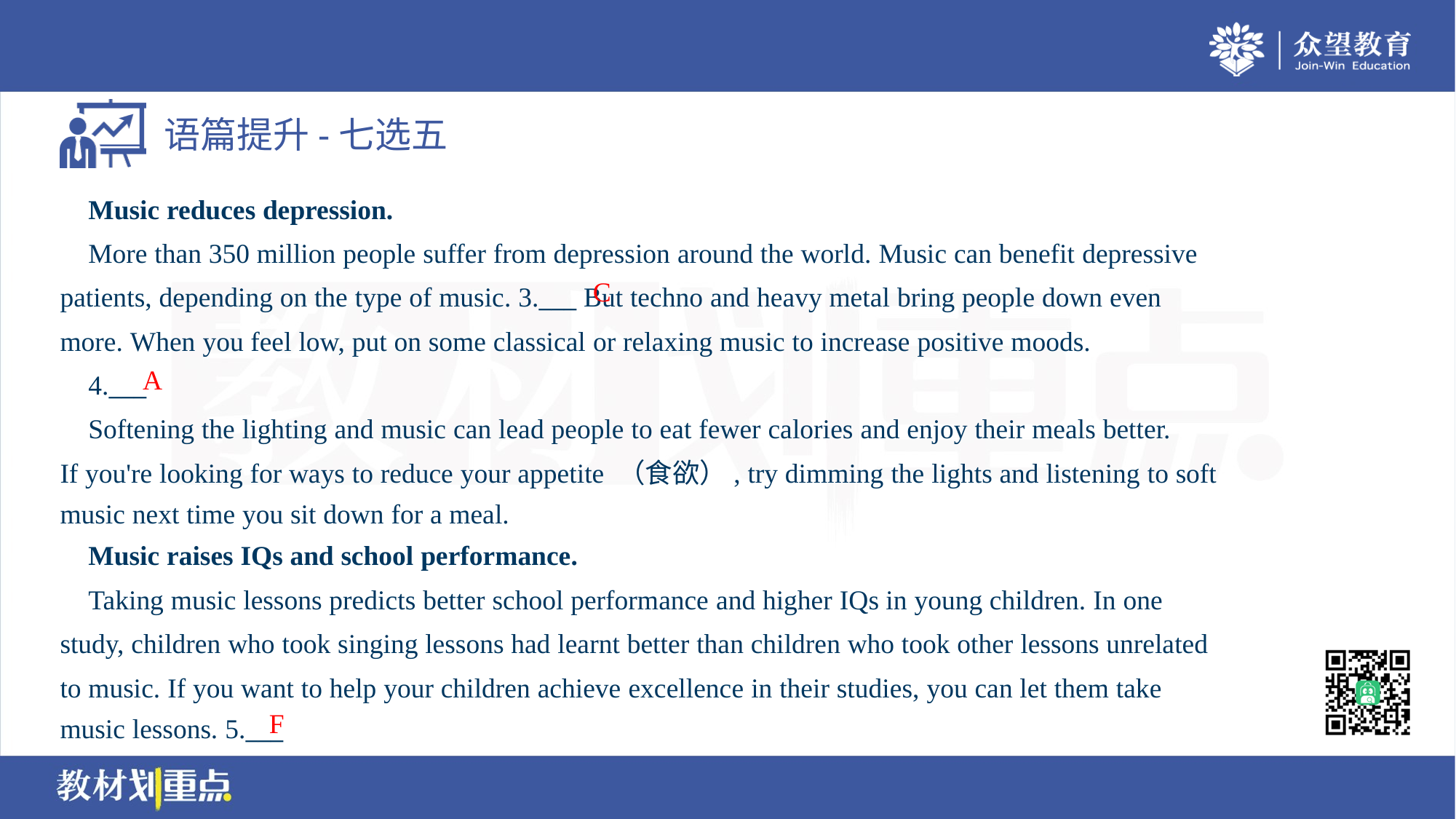

Music reduces depression.
    More than 350 million people suffer from depression around the world. Music can benefit depressive
patients, depending on the type of music. 3.___ But techno and heavy metal bring people down even
more. When you feel low, put on some classical or relaxing music to increase positive moods.
    4.___
    Softening the lighting and music can lead people to eat fewer calories and enjoy their meals better.
If you're looking for ways to reduce your appetite （食欲）, try dimming the lights and listening to soft
music next time you sit down for a meal.
C
A
    Music raises IQs and school performance.
    Taking music lessons predicts better school performance and higher IQs in young children. In one
study, children who took singing lessons had learnt better than children who took other lessons unrelated
to music. If you want to help your children achieve excellence in their studies, you can let them take
music lessons. 5.___
F